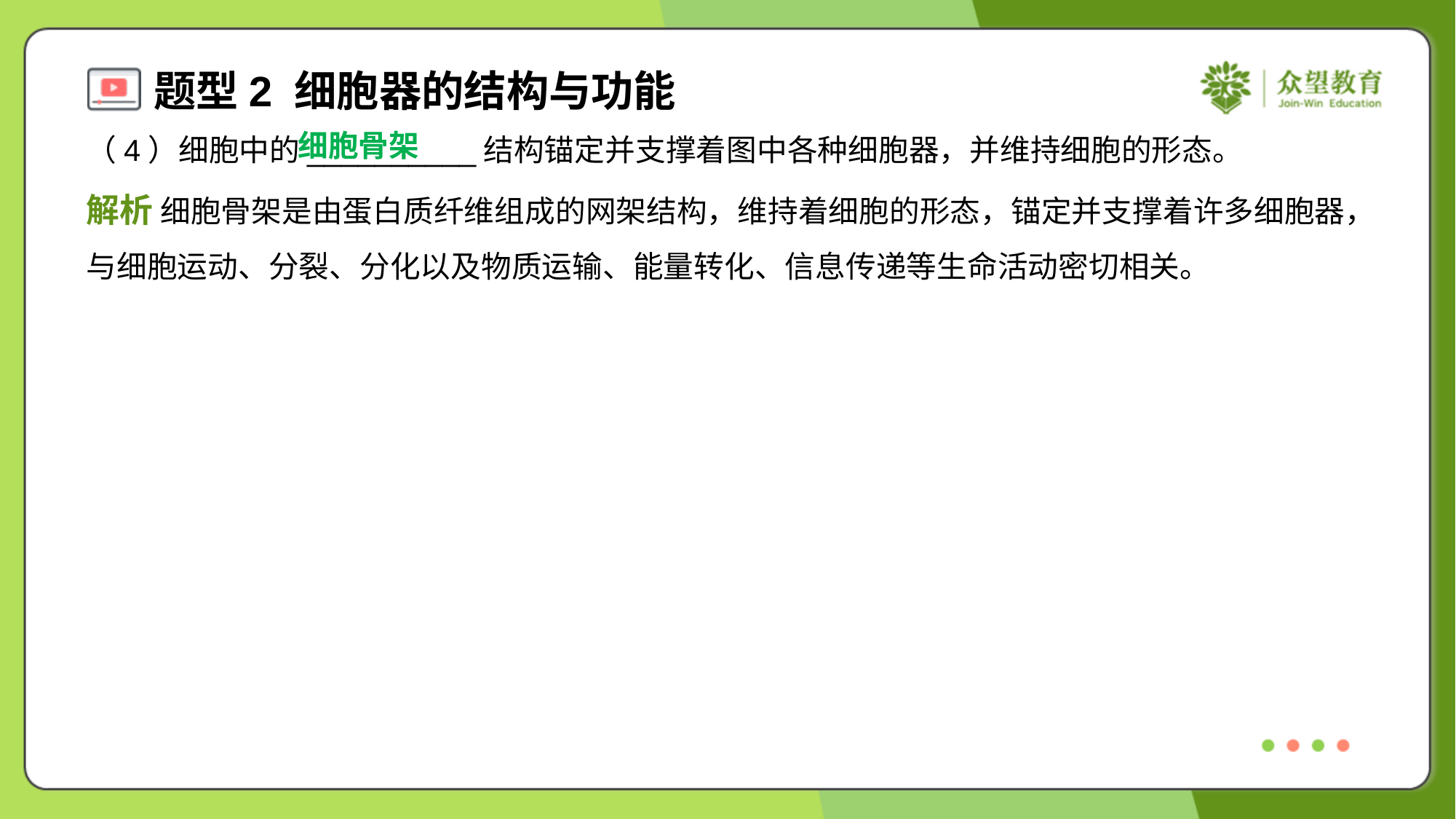

细胞骨架
（4）细胞中的__________结构锚定并支撑着图中各种细胞器，并维持细胞的形态。
解析 细胞骨架是由蛋白质纤维组成的网架结构，维持着细胞的形态，锚定并支撑着许多细胞器，
与细胞运动、分裂、分化以及物质运输、能量转化、信息传递等生命活动密切相关。